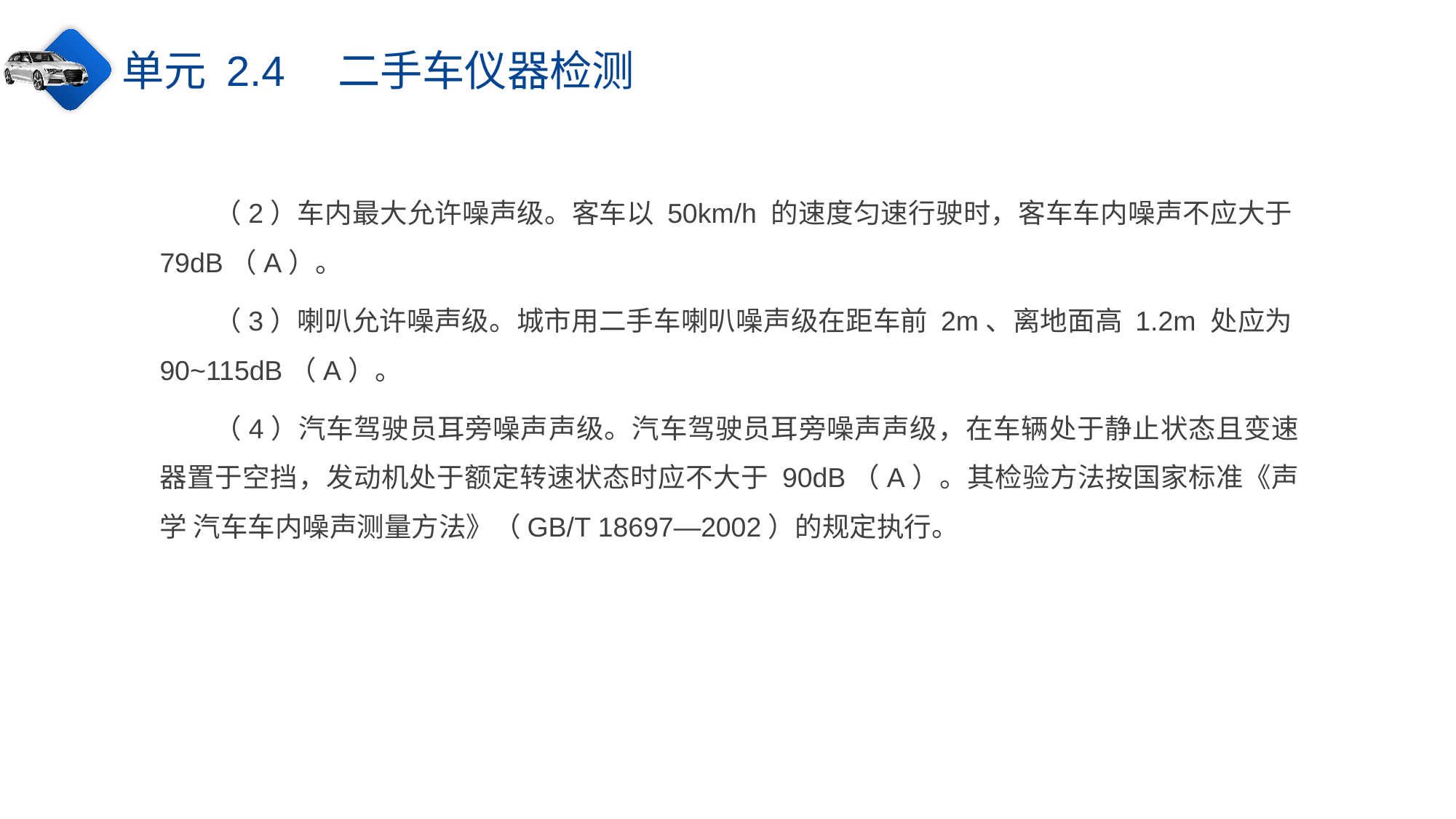

单元 2.4　二手车仪器检测
（2）车内最大允许噪声级。客车以 50km/h 的速度匀速行驶时，客车车内噪声不应大于79dB（A）。
（3）喇叭允许噪声级。城市用二手车喇叭噪声级在距车前 2m、离地面高 1.2m 处应为90~115dB（A）。
（4）汽车驾驶员耳旁噪声声级。汽车驾驶员耳旁噪声声级，在车辆处于静止状态且变速器置于空挡，发动机处于额定转速状态时应不大于 90dB（A）。其检验方法按国家标准《声学 汽车车内噪声测量方法》（GB/T 18697—2002）的规定执行。